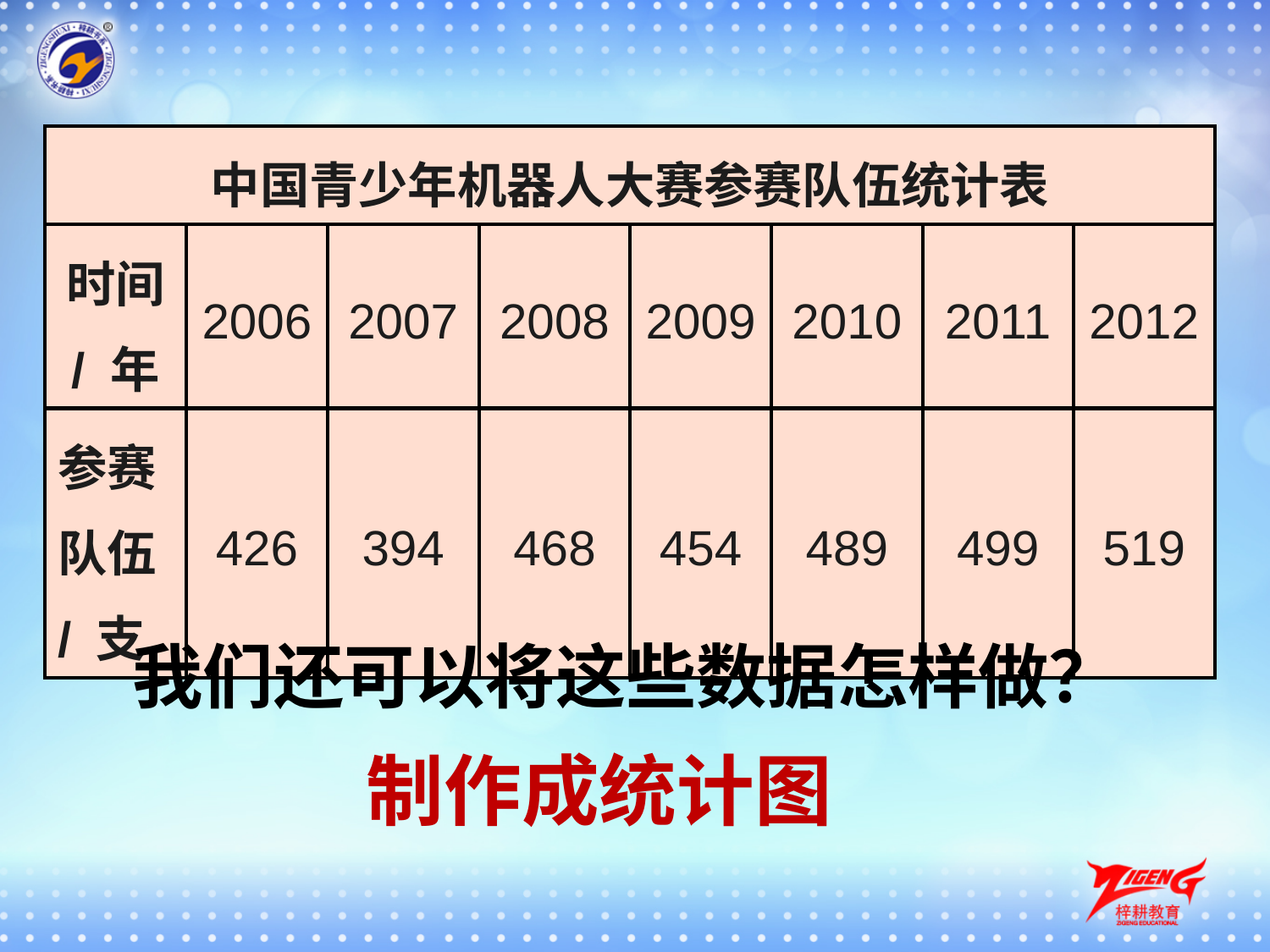

| 中国青少年机器人大赛参赛队伍统计表 |  |  |  |  |  |  |  |
| --- | --- | --- | --- | --- | --- | --- | --- |
| 时间 / 年 | 2006 | 2007 | 2008 | 2009 | 2010 | 2011 | 2012 |
| 参赛队伍 / 支 | 426 | 394 | 468 | 454 | 489 | 499 | 519 |
我们还可以将这些数据怎样做？
制作成统计图